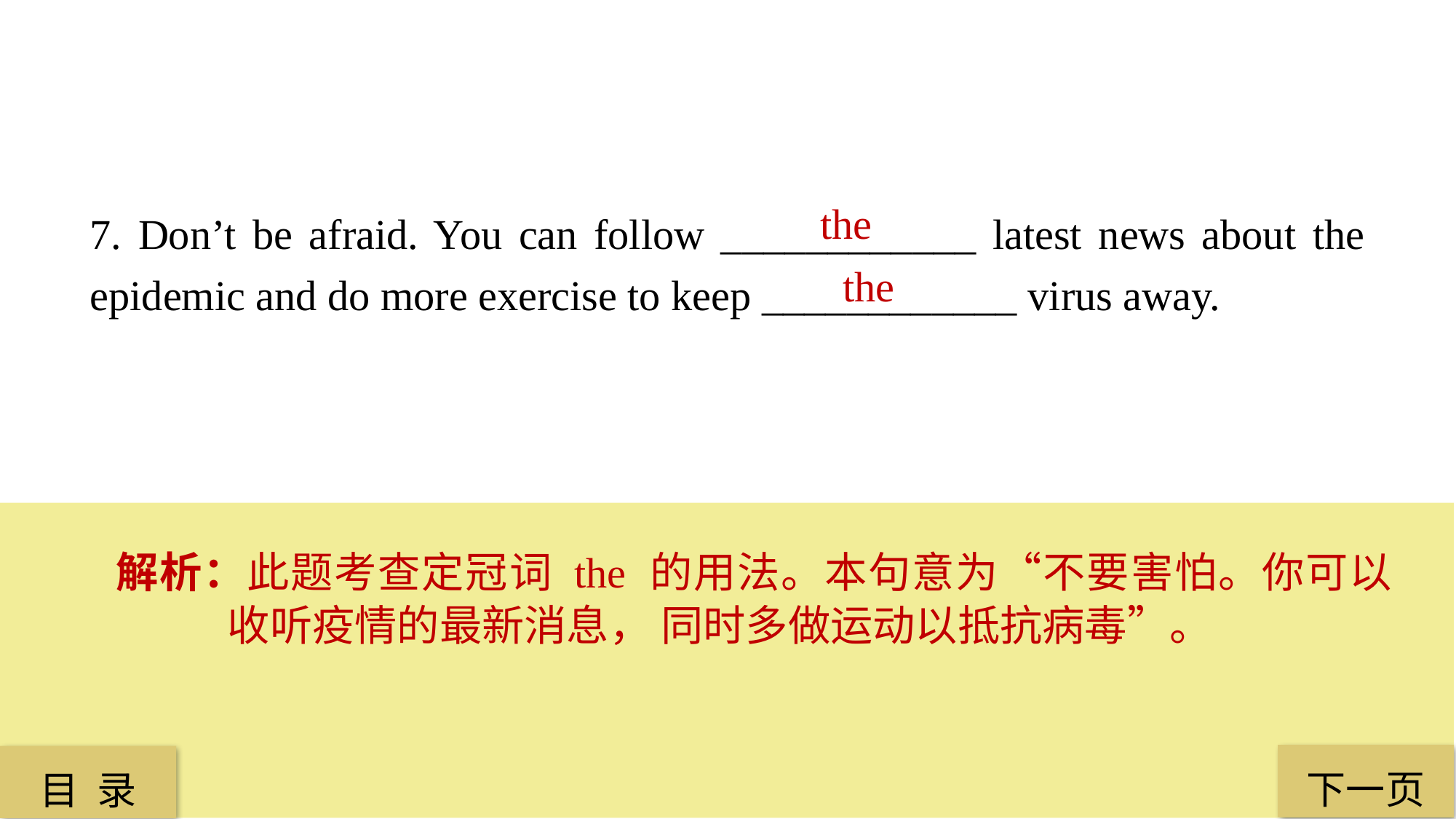

the
7. Don’t be afraid. You can follow ____________ latest news about the epidemic and do more exercise to keep ____________ virus away.
the
解析：此题考查定冠词 the 的用法。本句意为“不要害怕。你可以收听疫情的最新消息， 同时多做运动以抵抗病毒”。